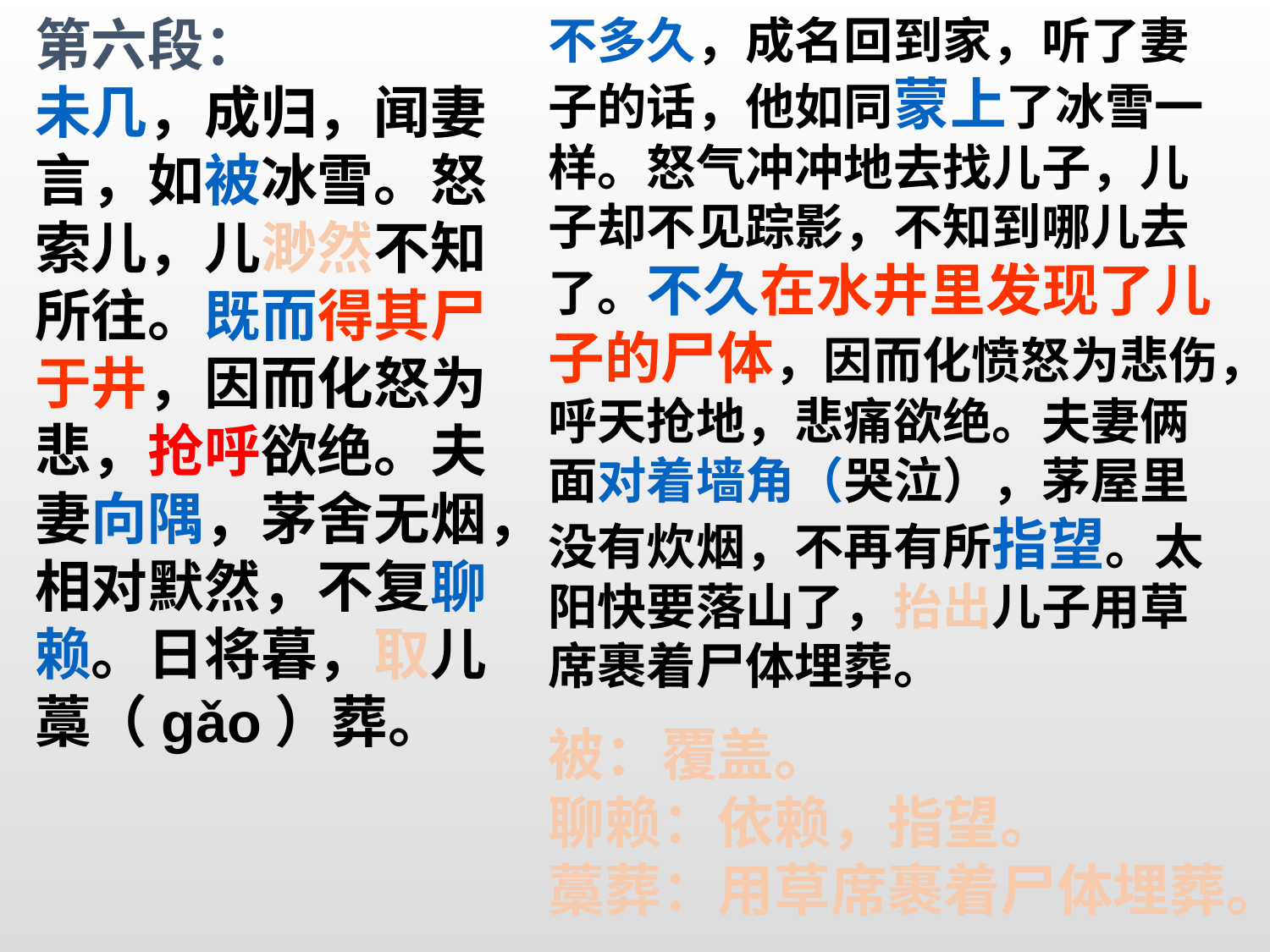

第六段：
未几，成归，闻妻言，如被冰雪。怒索儿，儿渺然不知所往。既而得其尸于井，因而化怒为悲，抢呼欲绝。夫妻向隅，茅舍无烟，相对默然，不复聊赖。日将暮，取儿藁（gǎo）葬。
不多久，成名回到家，听了妻子的话，他如同蒙上了冰雪一样。怒气冲冲地去找儿子，儿子却不见踪影，不知到哪儿去了。不久在水井里发现了儿子的尸体，因而化愤怒为悲伤，呼天抢地，悲痛欲绝。夫妻俩面对着墙角（哭泣），茅屋里没有炊烟，不再有所指望。太阳快要落山了，抬出儿子用草席裹着尸体埋葬。
被：覆盖。
聊赖：依赖，指望。
藁葬：用草席裹着尸体埋葬。